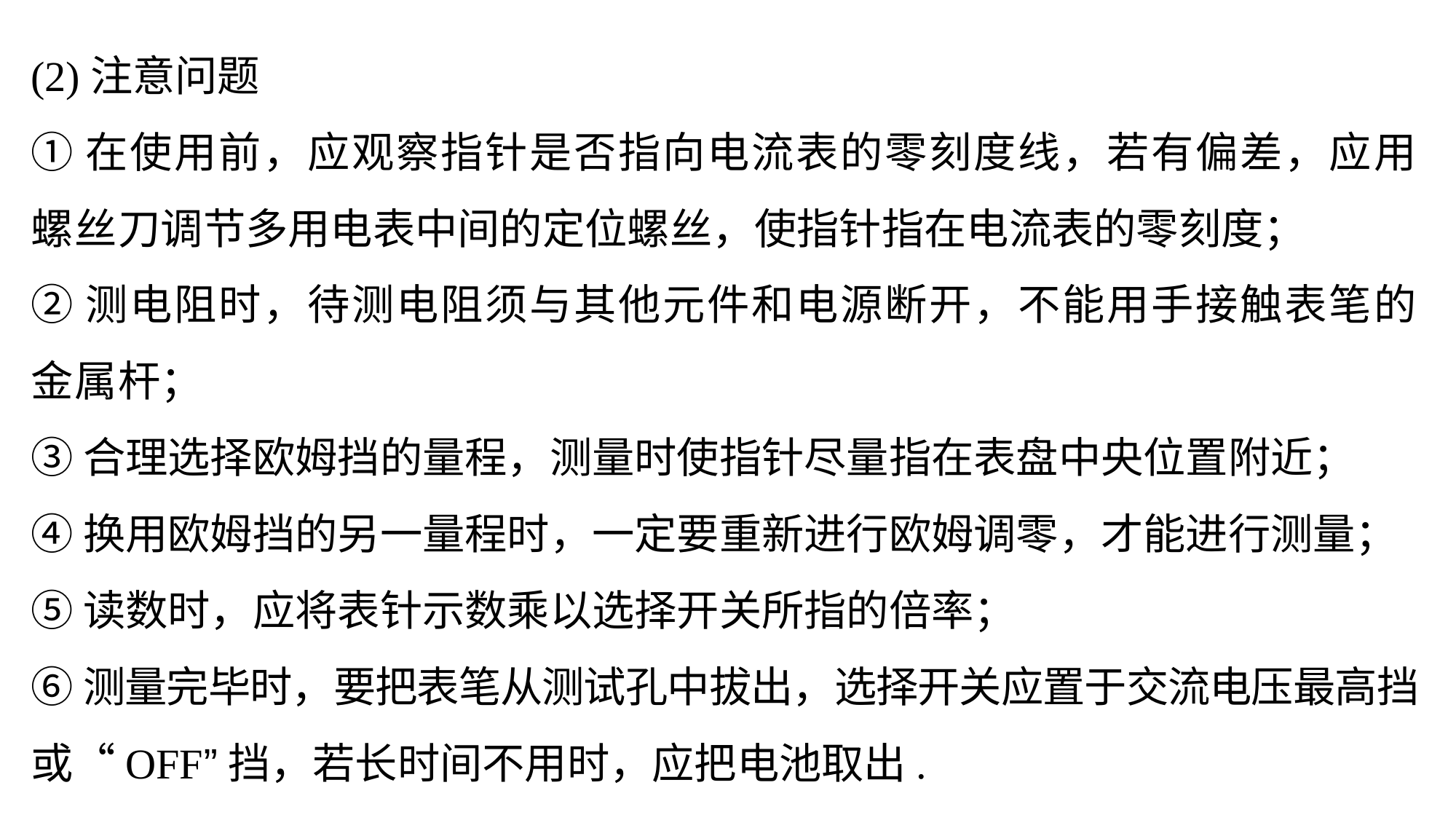

(2)注意问题
①在使用前，应观察指针是否指向电流表的零刻度线，若有偏差，应用螺丝刀调节多用电表中间的定位螺丝，使指针指在电流表的零刻度；
②测电阻时，待测电阻须与其他元件和电源断开，不能用手接触表笔的金属杆；
③合理选择欧姆挡的量程，测量时使指针尽量指在表盘中央位置附近；
④换用欧姆挡的另一量程时，一定要重新进行欧姆调零，才能进行测量；
⑤读数时，应将表针示数乘以选择开关所指的倍率；
⑥测量完毕时，要把表笔从测试孔中拔出，选择开关应置于交流电压最高挡或“OFF”挡，若长时间不用时，应把电池取出.